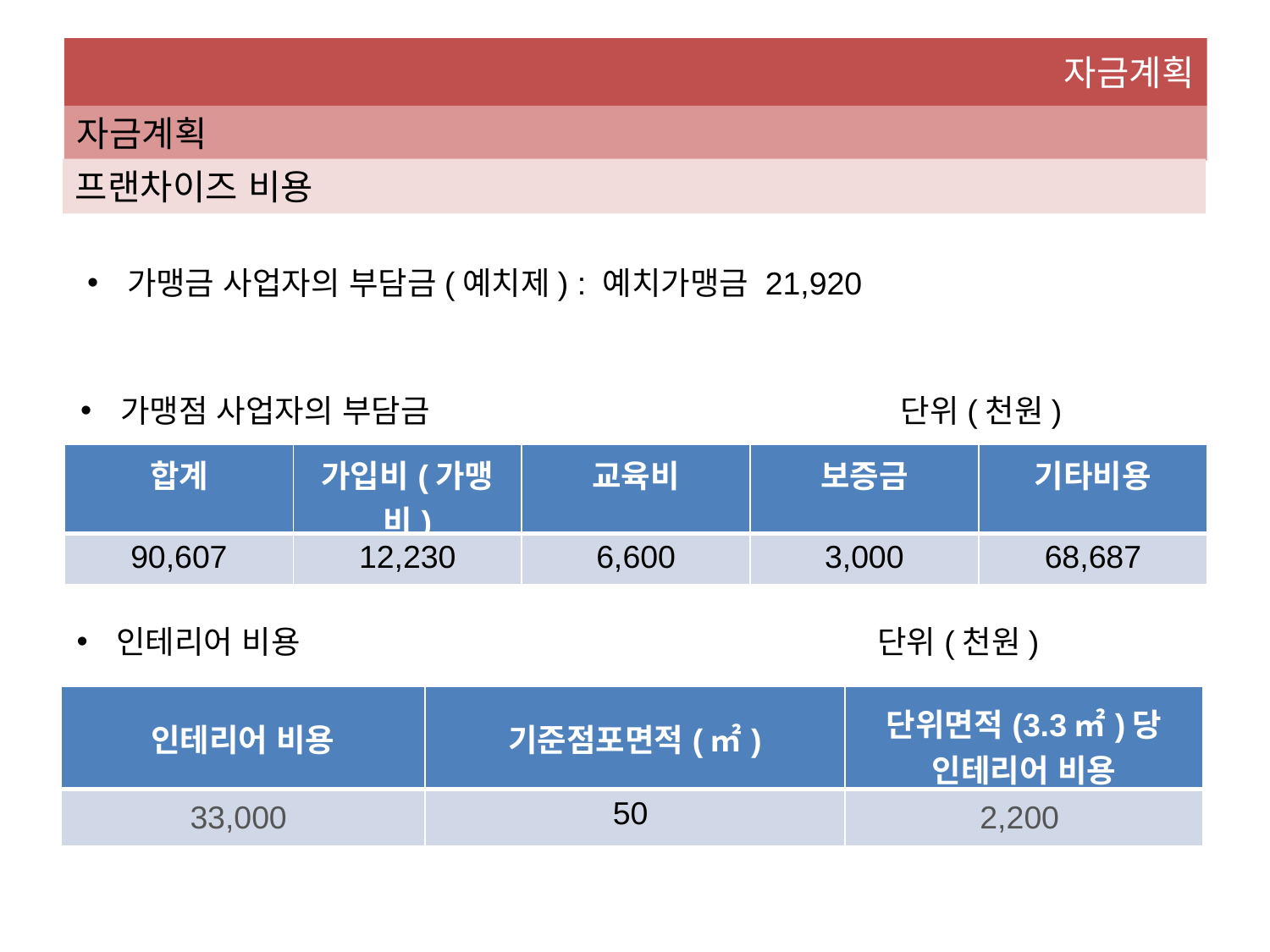

자금계획
자금계획
프랜차이즈 비용
가맹금 사업자의 부담금(예치제) : 예치가맹금 21,920
가맹점 사업자의 부담금                                                     단위(천원)
| 합계 | 가입비(가맹비) | 교육비 | 보증금 | 기타비용 |
| --- | --- | --- | --- | --- |
| 90,607 | 12,230 | 6,600 | 3,000 | 68,687 |
인테리어 비용                                                                 단위(천원)
| 인테리어 비용 | 기준점포면적(㎡) | 단위면적(3.3㎡)당 인테리어 비용 |
| --- | --- | --- |
| 33,000 | 50 | 2,200 |